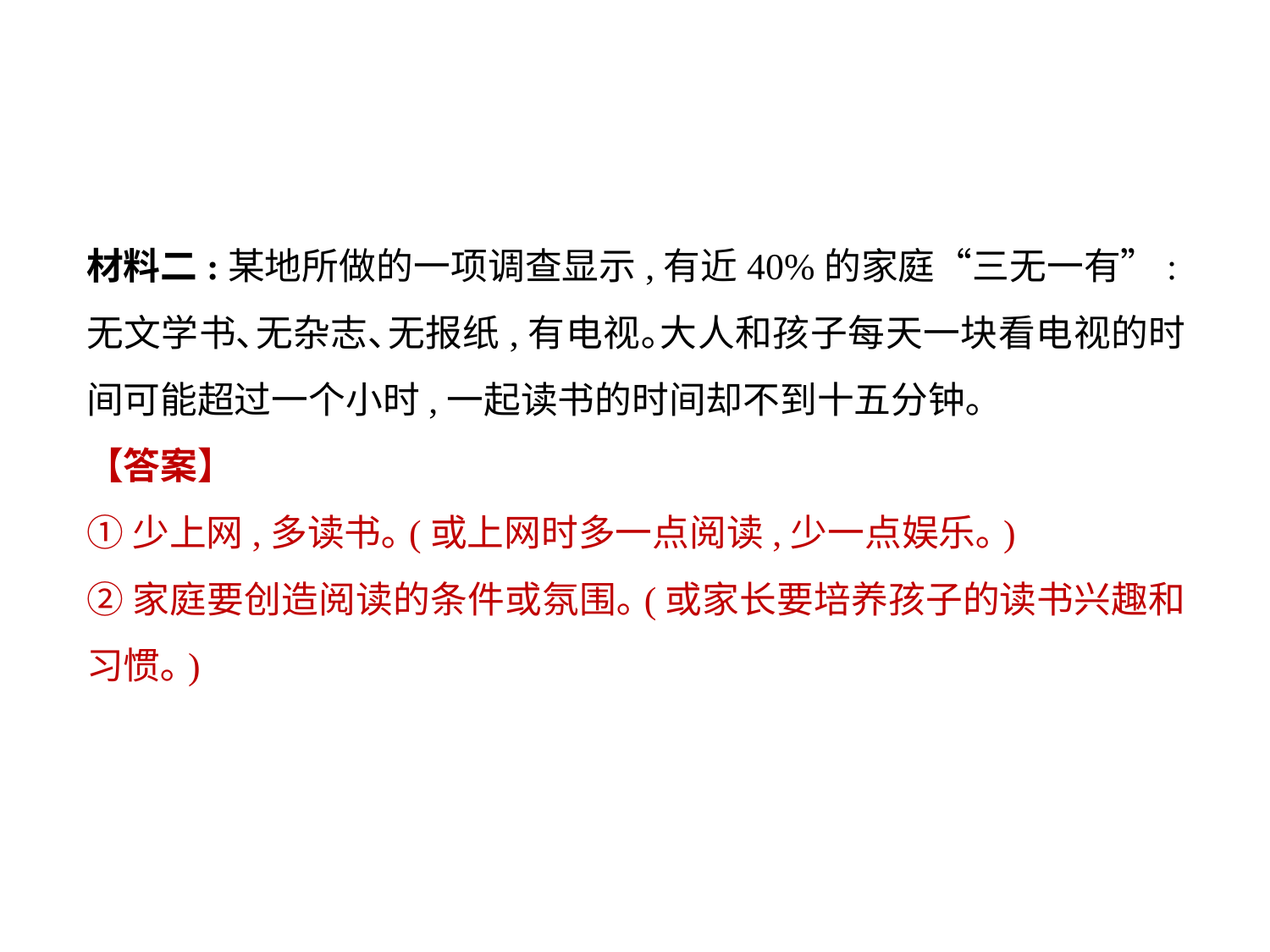

材料二:某地所做的一项调查显示,有近40%的家庭“三无一有”:无文学书､无杂志､无报纸,有电视｡大人和孩子每天一块看电视的时间可能超过一个小时,一起读书的时间却不到十五分钟｡
【答案】
①少上网,多读书｡(或上网时多一点阅读,少一点娱乐｡)
②家庭要创造阅读的条件或氛围｡(或家长要培养孩子的读书兴趣和习惯｡)